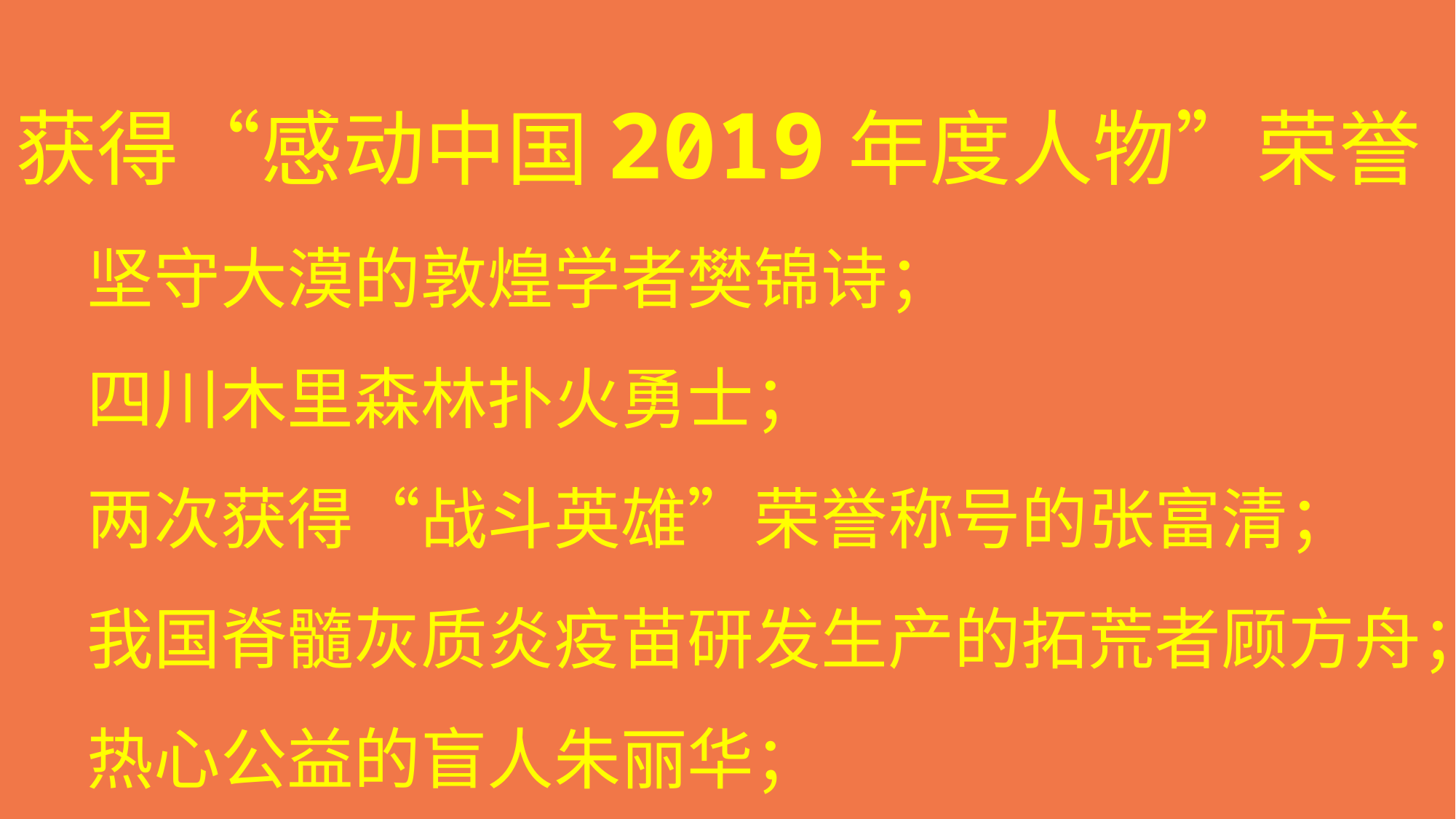

获得“感动中国2019年度人物”荣誉
坚守大漠的敦煌学者樊锦诗；
四川木里森林扑火勇士；
两次获得“战斗英雄”荣誉称号的张富清；
我国脊髓灰质炎疫苗研发生产的拓荒者顾方舟；
热心公益的盲人朱丽华；